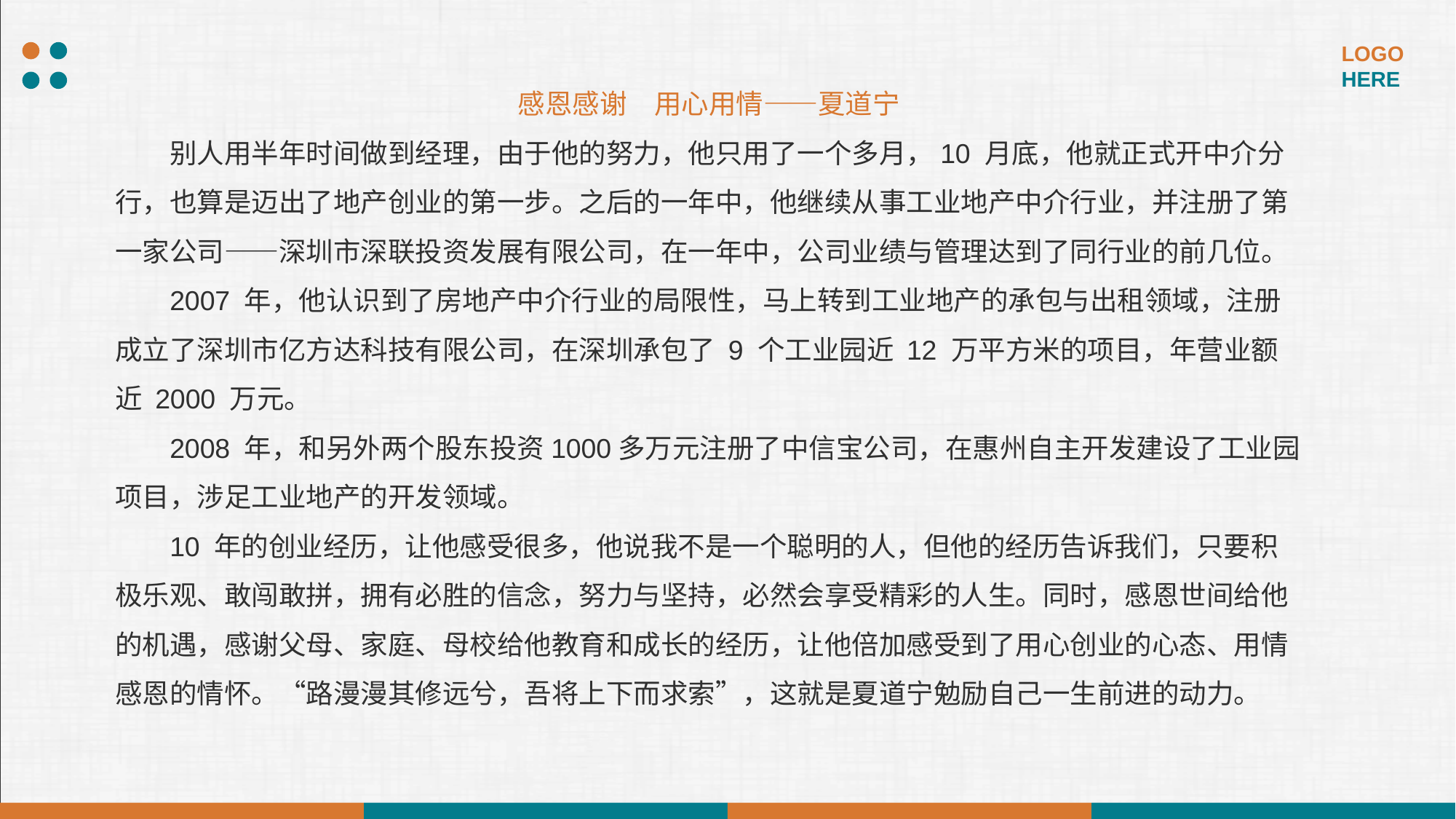

感恩感谢　用心用情——夏道宁
别人用半年时间做到经理，由于他的努力，他只用了一个多月，10 月底，他就正式开中介分行，也算是迈出了地产创业的第一步。之后的一年中，他继续从事工业地产中介行业，并注册了第一家公司——深圳市深联投资发展有限公司，在一年中，公司业绩与管理达到了同行业的前几位。
2007 年，他认识到了房地产中介行业的局限性，马上转到工业地产的承包与出租领域，注册成立了深圳市亿方达科技有限公司，在深圳承包了 9 个工业园近 12 万平方米的项目，年营业额近 2000 万元。
2008 年，和另外两个股东投资1000多万元注册了中信宝公司，在惠州自主开发建设了工业园项目，涉足工业地产的开发领域。
10 年的创业经历，让他感受很多，他说我不是一个聪明的人，但他的经历告诉我们，只要积极乐观、敢闯敢拼，拥有必胜的信念，努力与坚持，必然会享受精彩的人生。同时，感恩世间给他的机遇，感谢父母、家庭、母校给他教育和成长的经历，让他倍加感受到了用心创业的心态、用情感恩的情怀。“路漫漫其修远兮，吾将上下而求索”，这就是夏道宁勉励自己一生前进的动力。